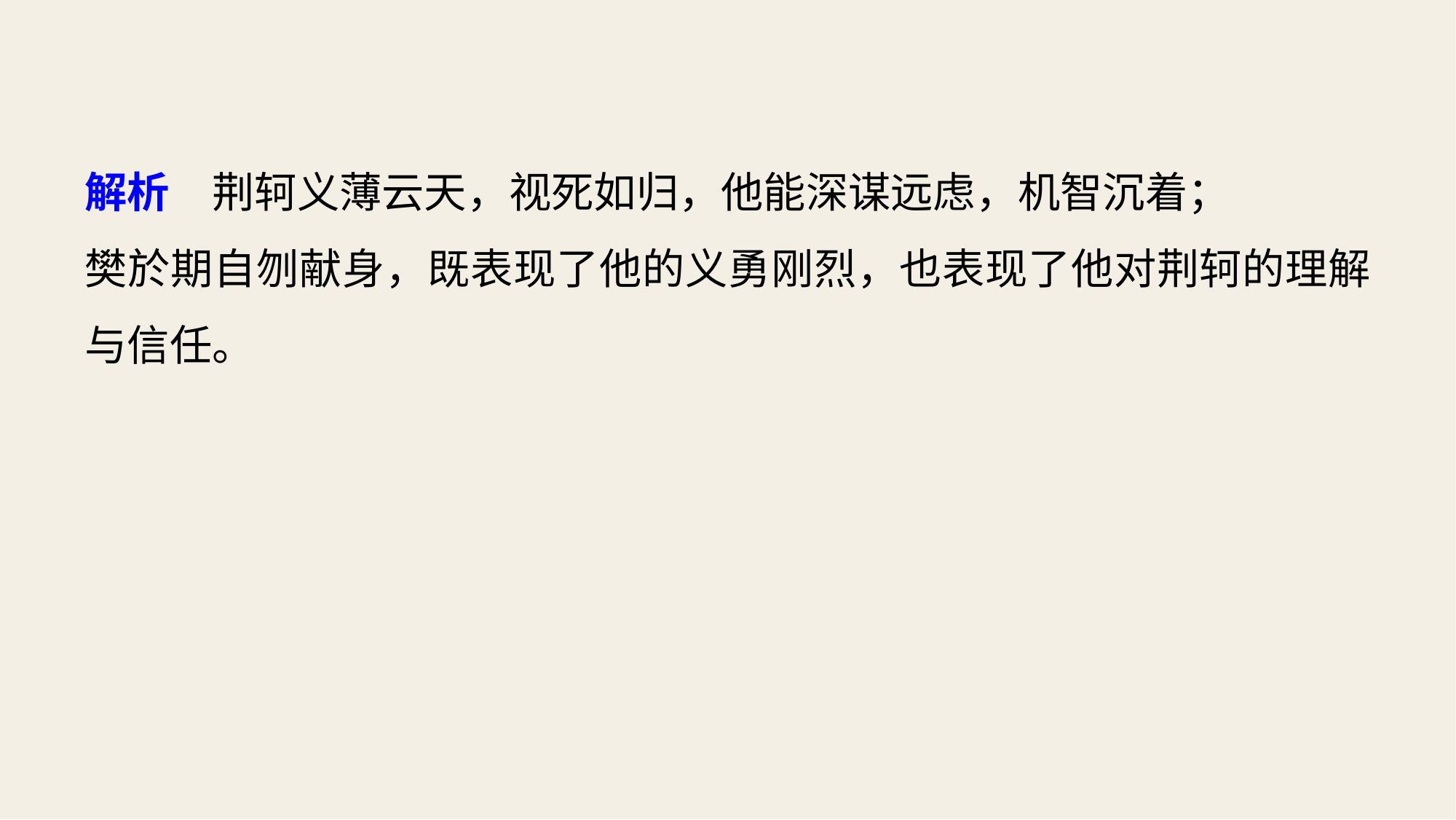

解析　荆轲义薄云天，视死如归，他能深谋远虑，机智沉着；
樊於期自刎献身，既表现了他的义勇刚烈，也表现了他对荆轲的理解与信任。